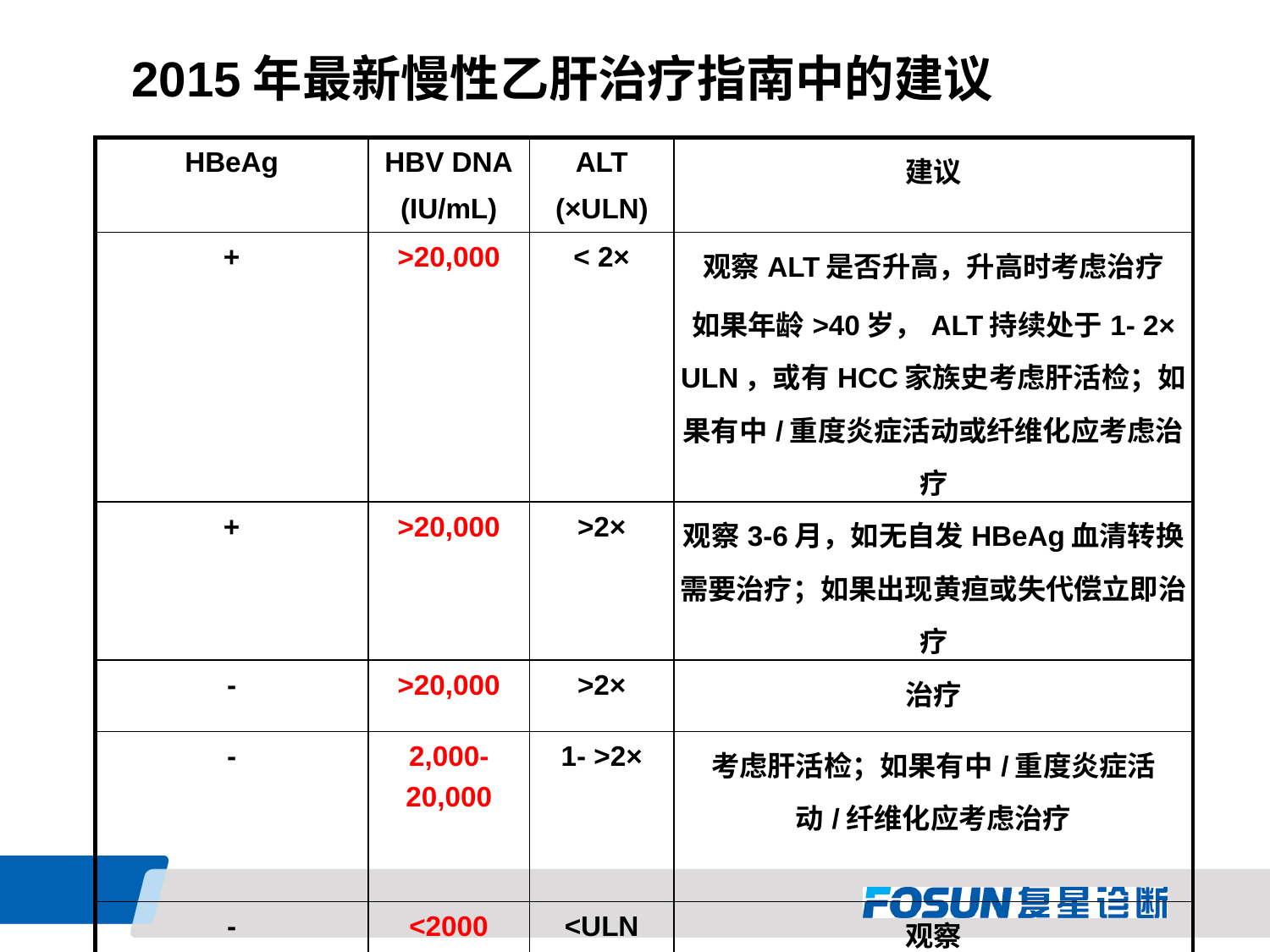

2015年最新慢性乙肝治疗指南中的建议
| HBeAg | HBV DNA (IU/mL) | ALT (×ULN) | 建议 |
| --- | --- | --- | --- |
| + | >20,000 | < 2× | 观察ALT是否升高，升高时考虑治疗 如果年龄>40岁，ALT持续处于1- 2× ULN，或有HCC家族史考虑肝活检；如果有中/重度炎症活动或纤维化应考虑治疗 |
| + | >20,000 | >2× | 观察3-6月，如无自发HBeAg血清转换需要治疗；如果出现黄疸或失代偿立即治疗 |
| - | >20,000 | >2× | 治疗 |
| - | 2,000-20,000 | 1- >2× | 考虑肝活检；如果有中/重度炎症活动/纤维化应考虑治疗 |
| - | <2000 | <ULN | 观察 每6-12月检测HBV DNA及ALT |